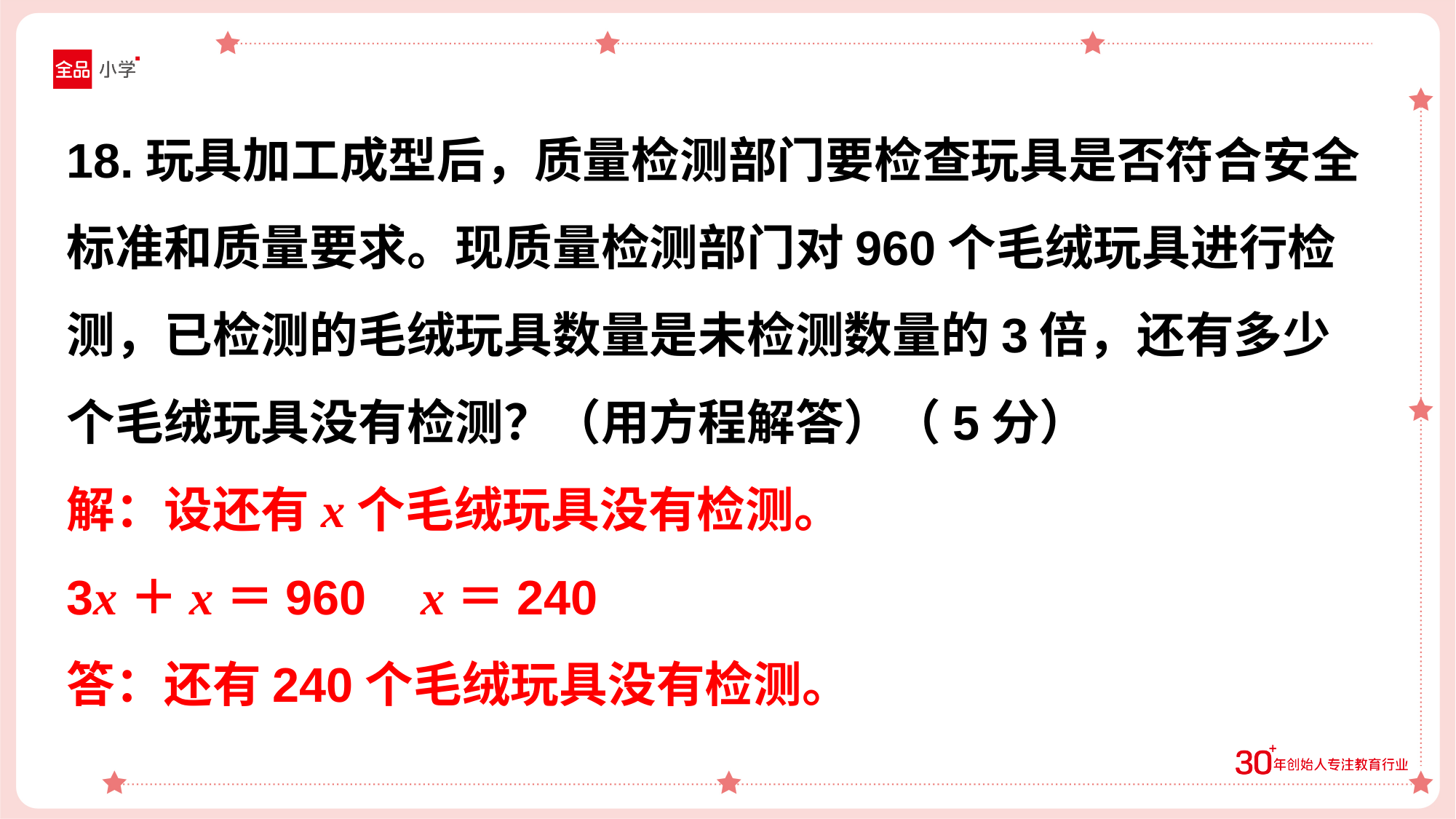

18.玩具加工成型后，质量检测部门要检查玩具是否符合安全标准和质量要求。现质量检测部门对960个毛绒玩具进行检测，已检测的毛绒玩具数量是未检测数量的3倍，还有多少个毛绒玩具没有检测？（用方程解答）（5分）
解：设还有x个毛绒玩具没有检测。
3x＋x＝960    x＝240
答：还有240个毛绒玩具没有检测。